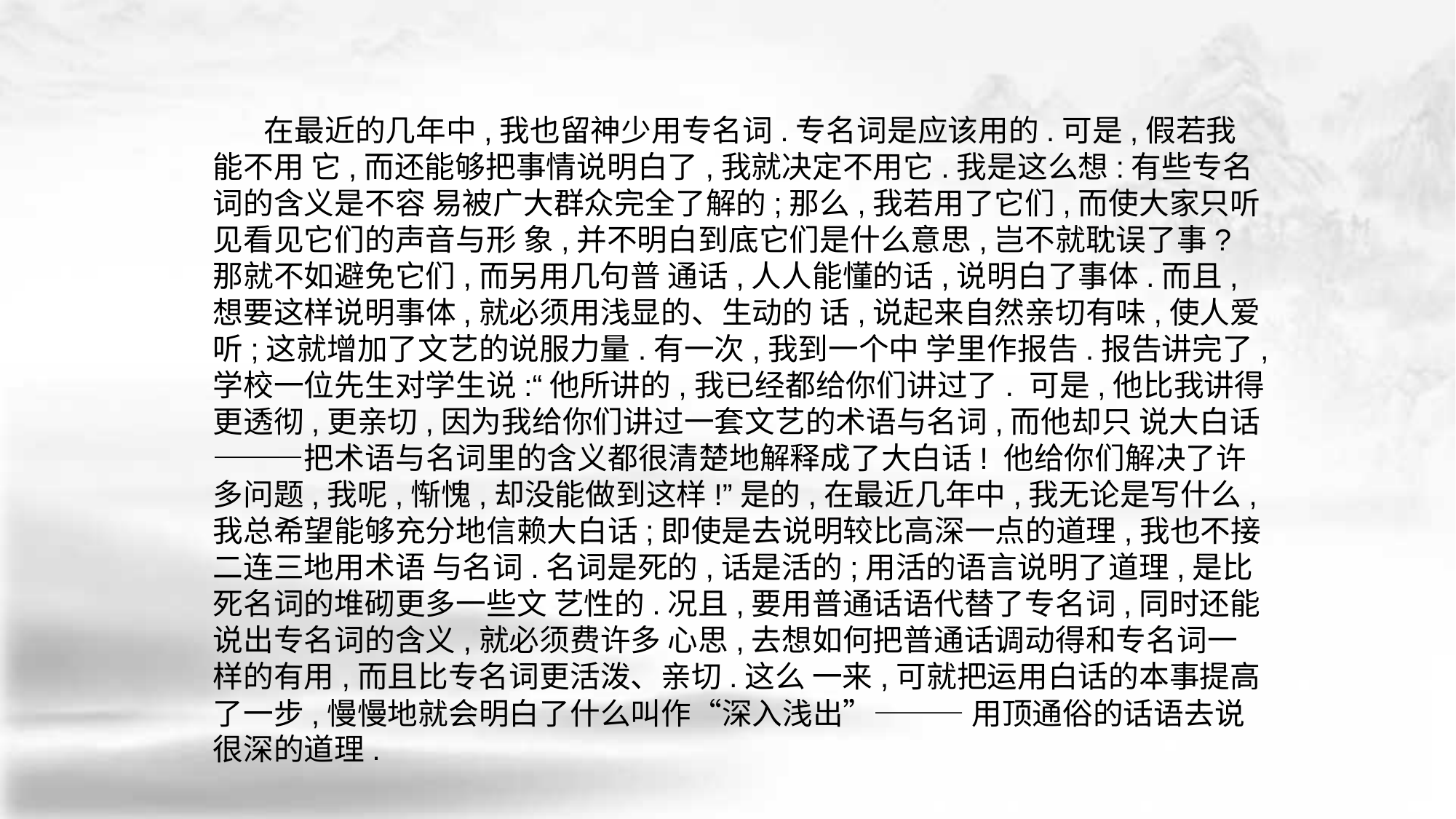

在最近的几年中,我也留神少用专名词.专名词是应该用的.可是,假若我能不用 它,而还能够把事情说明白了,我就决定不用它.我是这么想:有些专名词的含义是不容 易被广大群众完全了解的;那么,我若用了它们,而使大家只听见看见它们的声音与形 象,并不明白到底它们是什么意思,岂不就耽误了事? 那就不如避免它们,而另用几句普 通话,人人能懂的话,说明白了事体.而且,想要这样说明事体,就必须用浅显的、生动的 话,说起来自然亲切有味,使人爱听;这就增加了文艺的说服力量.有一次,我到一个中 学里作报告.报告讲完了,学校一位先生对学生说:“他所讲的,我已经都给你们讲过了. 可是,他比我讲得更透彻,更亲切,因为我给你们讲过一套文艺的术语与名词,而他却只 说大白话———把术语与名词里的含义都很清楚地解释成了大白话! 他给你们解决了许 多问题,我呢,惭愧,却没能做到这样!”是的,在最近几年中,我无论是写什么,我总希望能够充分地信赖大白话;即使是去说明较比高深一点的道理,我也不接二连三地用术语 与名词.名词是死的,话是活的;用活的语言说明了道理,是比死名词的堆砌更多一些文 艺性的.况且,要用普通话语代替了专名词,同时还能说出专名词的含义,就必须费许多 心思,去想如何把普通话调动得和专名词一样的有用,而且比专名词更活泼、亲切.这么 一来,可就把运用白话的本事提高了一步,慢慢地就会明白了什么叫作“深入浅出”——— 用顶通俗的话语去说很深的道理.